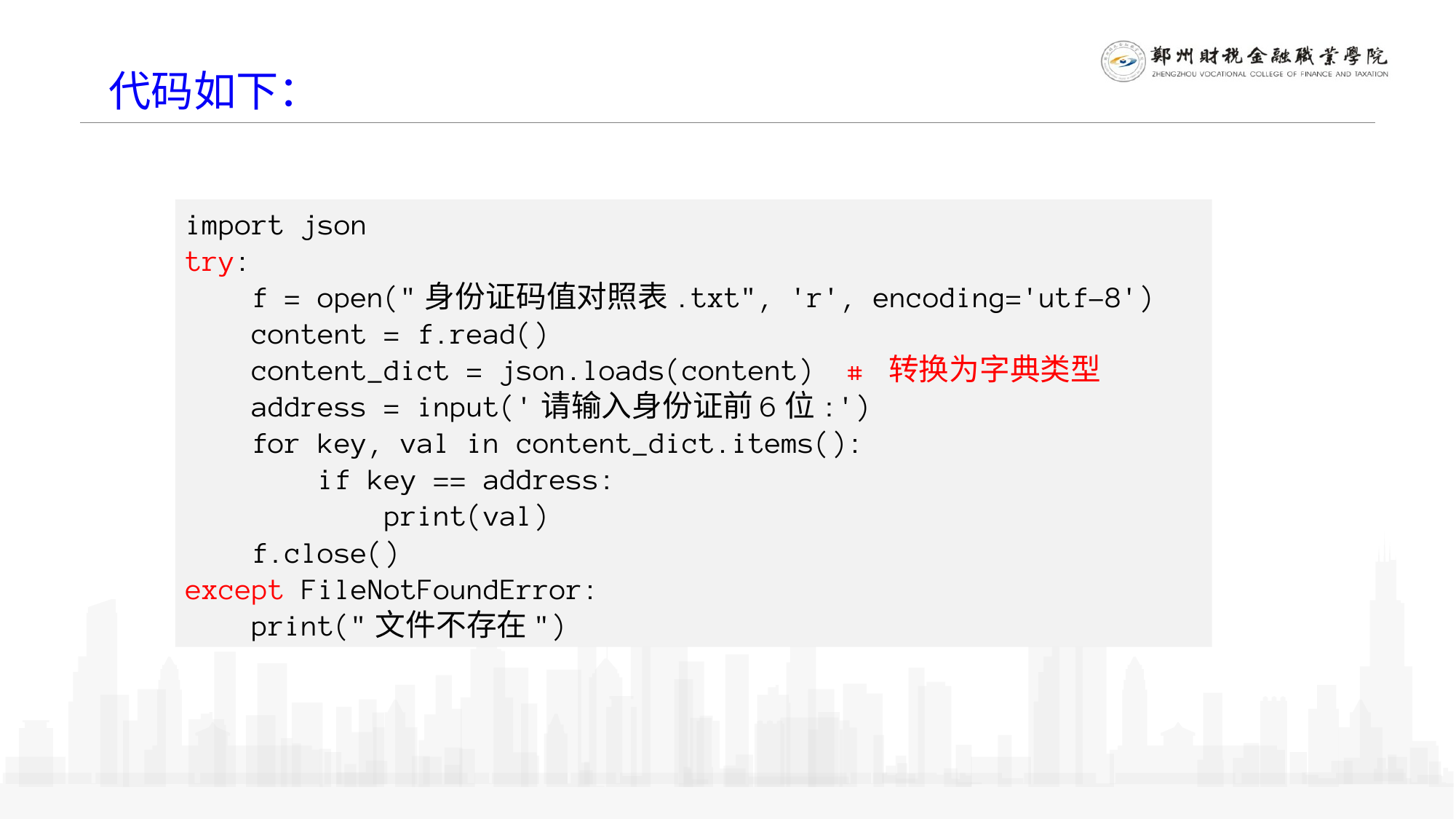

代码如下：
import json
try:
    f = open("身份证码值对照表.txt", 'r', encoding='utf-8')
    content = f.read()
    content_dict = json.loads(content)  # 转换为字典类型
    address = input('请输入身份证前6位:')
    for key, val in content_dict.items():
        if key == address:
            print(val)
    f.close()
except FileNotFoundError:
    print("文件不存在")